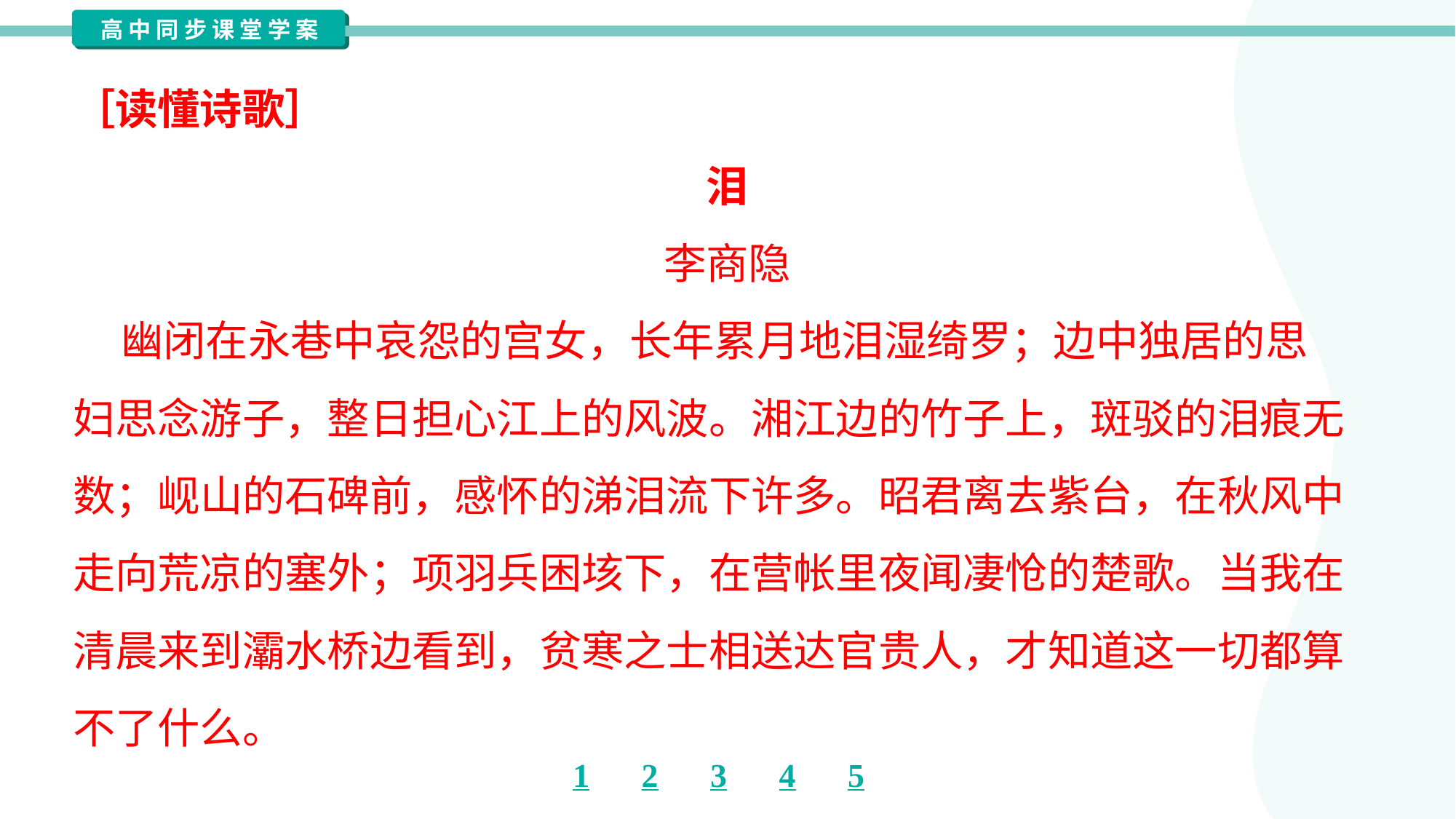

［读懂诗歌］
泪
李商隐
    幽闭在永巷中哀怨的宫女，长年累月地泪湿绮罗；边中独居的思
妇思念游子，整日担心江上的风波。湘江边的竹子上，斑驳的泪痕无
数；岘山的石碑前，感怀的涕泪流下许多。昭君离去紫台，在秋风中
走向荒凉的塞外；项羽兵困垓下，在营帐里夜闻凄怆的楚歌。当我在
清晨来到灞水桥边看到，贫寒之士相送达官贵人，才知道这一切都算
不了什么。